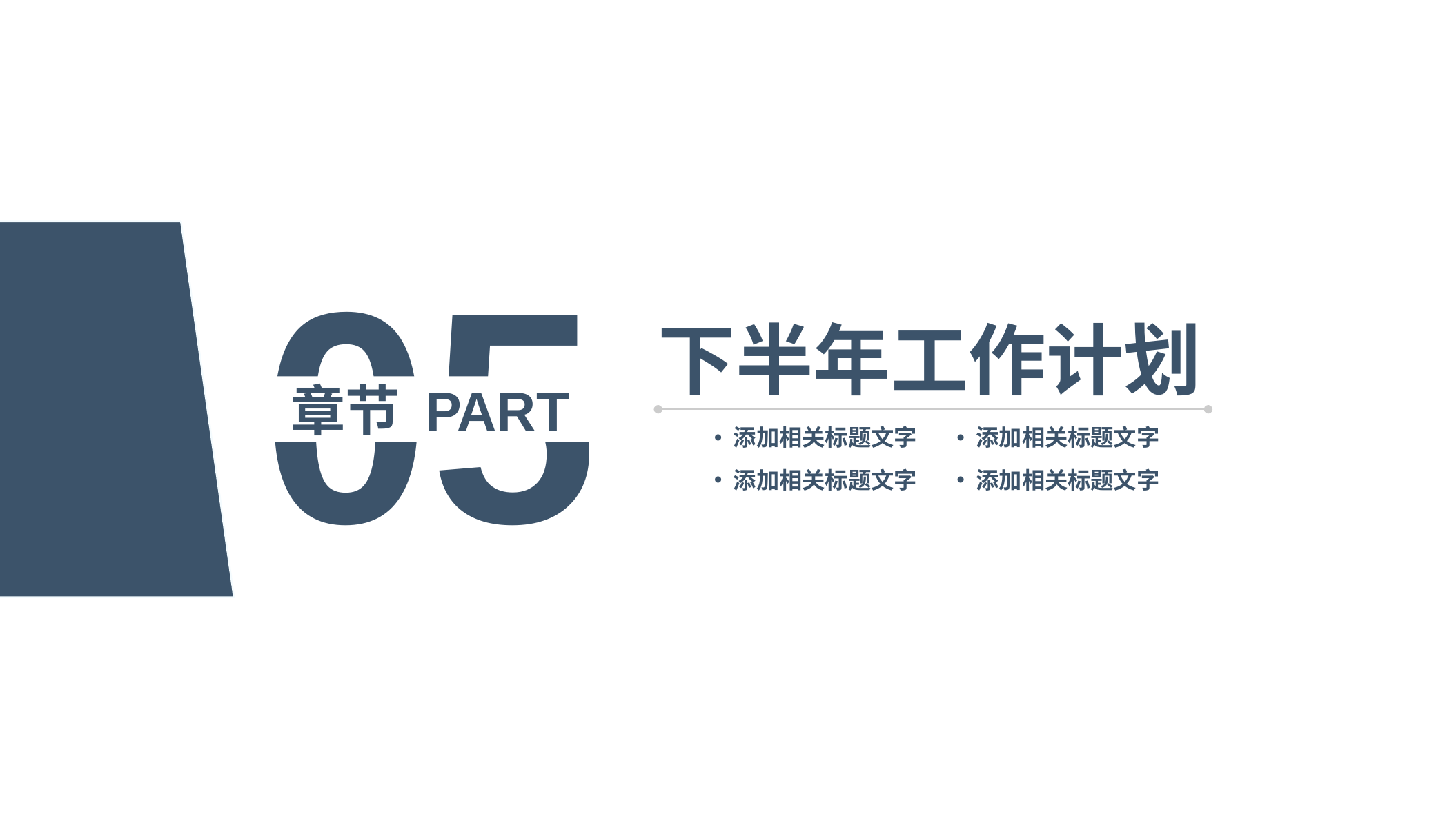

05
下半年工作计划
章节 PART
添加相关标题文字
添加相关标题文字
添加相关标题文字
添加相关标题文字